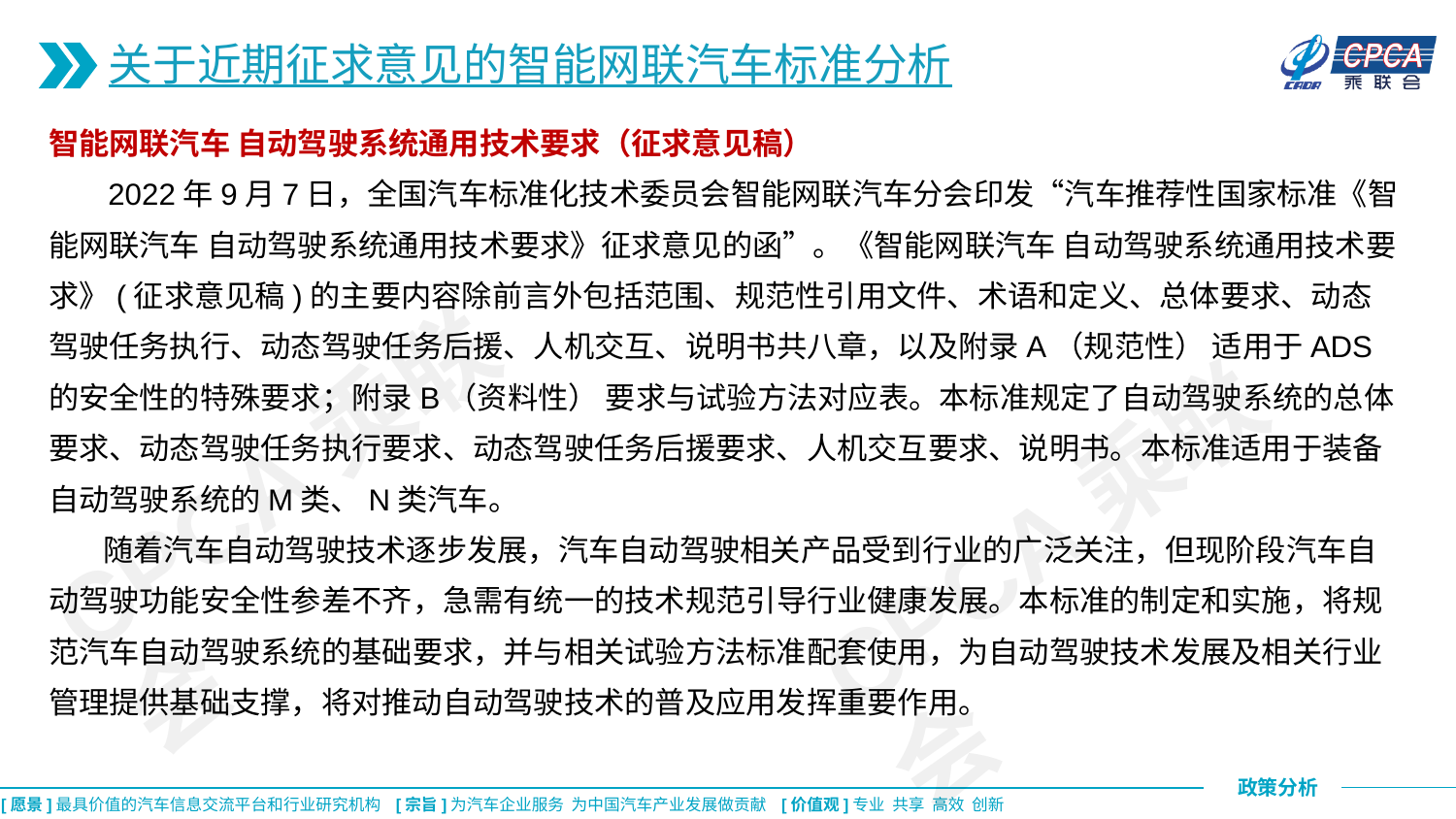

关于近期征求意见的智能网联汽车标准分析
智能网联汽车 自动驾驶系统通用技术要求（征求意见稿）
       2022年9月7日，全国汽车标准化技术委员会智能网联汽车分会印发“汽车推荐性国家标准《智能网联汽车 自动驾驶系统通用技术要求》征求意见的函”。《智能网联汽车 自动驾驶系统通用技术要求》(征求意见稿)的主要内容除前言外包括范围、规范性引用文件、术语和定义、总体要求、动态驾驶任务执行、动态驾驶任务后援、人机交互、说明书共八章，以及附录A（规范性） 适用于ADS的安全性的特殊要求；附录B（资料性） 要求与试验方法对应表。本标准规定了自动驾驶系统的总体要求、动态驾驶任务执行要求、动态驾驶任务后援要求、人机交互要求、说明书。本标准适用于装备自动驾驶系统的M类、N类汽车。
       随着汽车自动驾驶技术逐步发展，汽车自动驾驶相关产品受到行业的广泛关注，但现阶段汽车自动驾驶功能安全性参差不齐，急需有统一的技术规范引导行业健康发展。本标准的制定和实施，将规范汽车自动驾驶系统的基础要求，并与相关试验方法标准配套使用，为自动驾驶技术发展及相关行业管理提供基础支撑，将对推动自动驾驶技术的普及应用发挥重要作用。
CPCA乘联会
CPCA乘联会